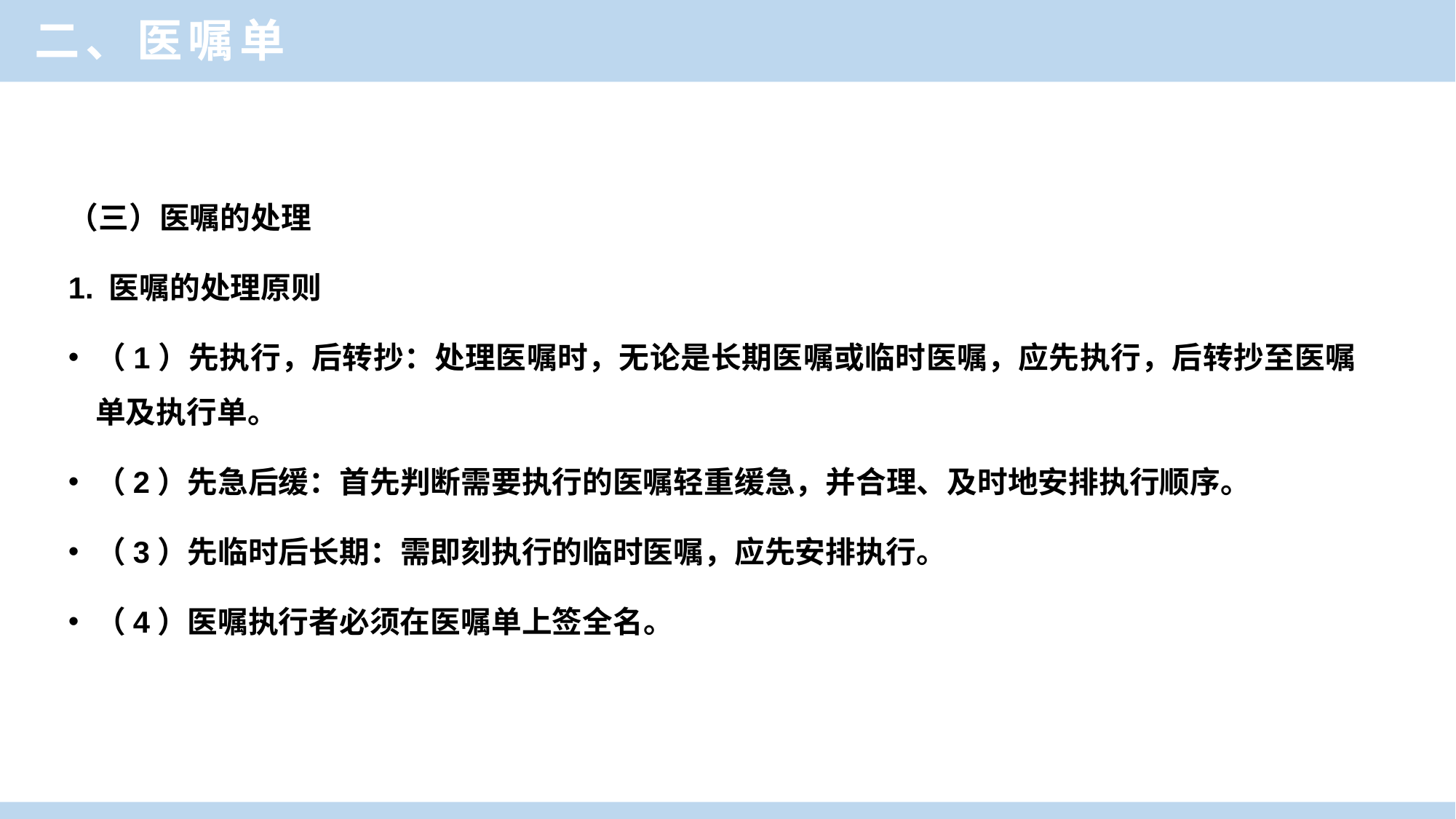

二、医嘱单
（三）医嘱的处理
1. 医嘱的处理原则
（1）先执行，后转抄：处理医嘱时，无论是长期医嘱或临时医嘱，应先执行，后转抄至医嘱单及执行单。
（2）先急后缓：首先判断需要执行的医嘱轻重缓急，并合理、及时地安排执行顺序。
（3）先临时后长期：需即刻执行的临时医嘱，应先安排执行。
（4）医嘱执行者必须在医嘱单上签全名。